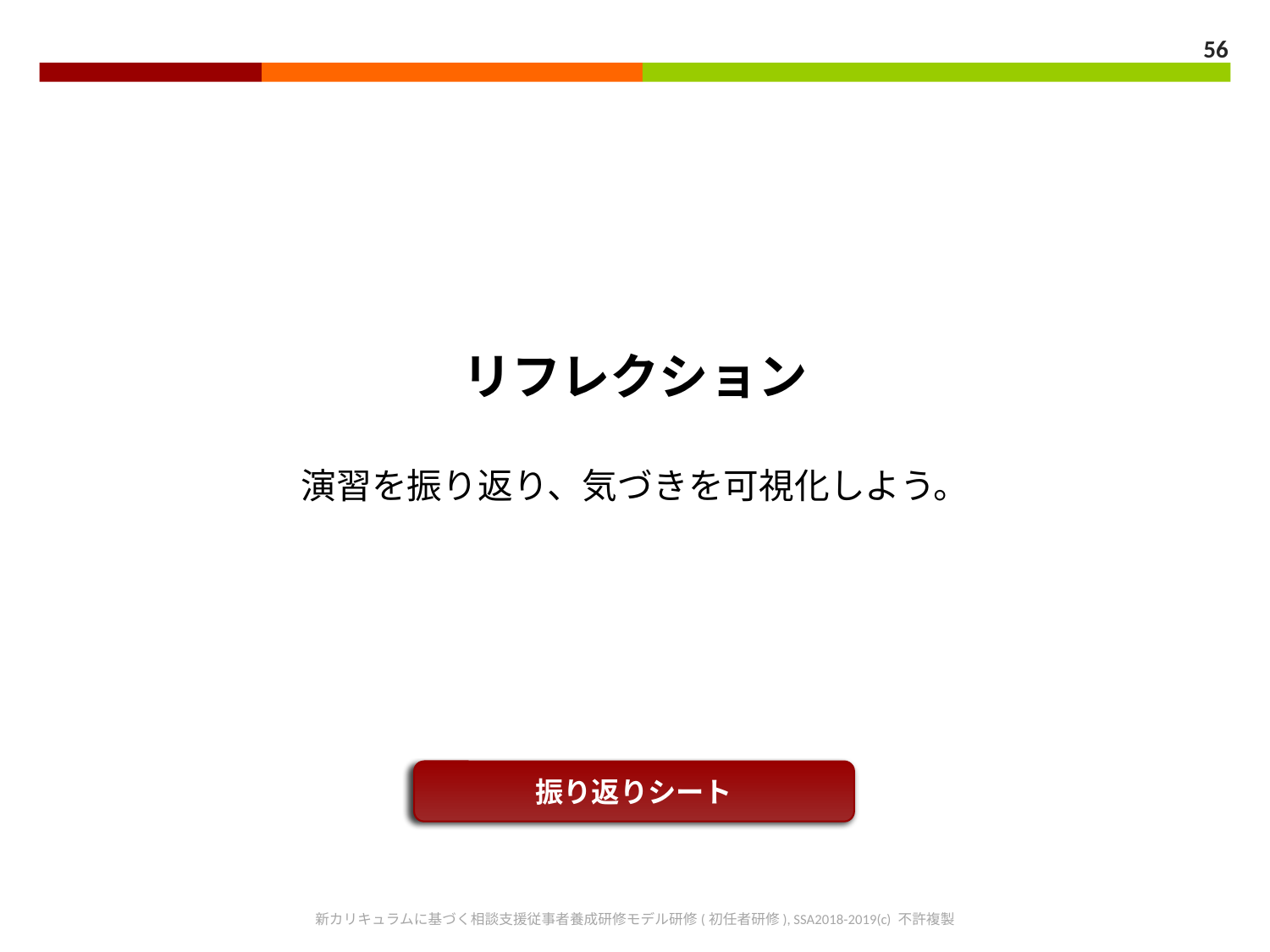

56
リフレクション

演習を振り返り、気づきを可視化しよう。
振り返りシート
新カリキュラムに基づく相談支援従事者養成研修モデル研修(初任者研修), SSA2018-2019(c) 不許複製